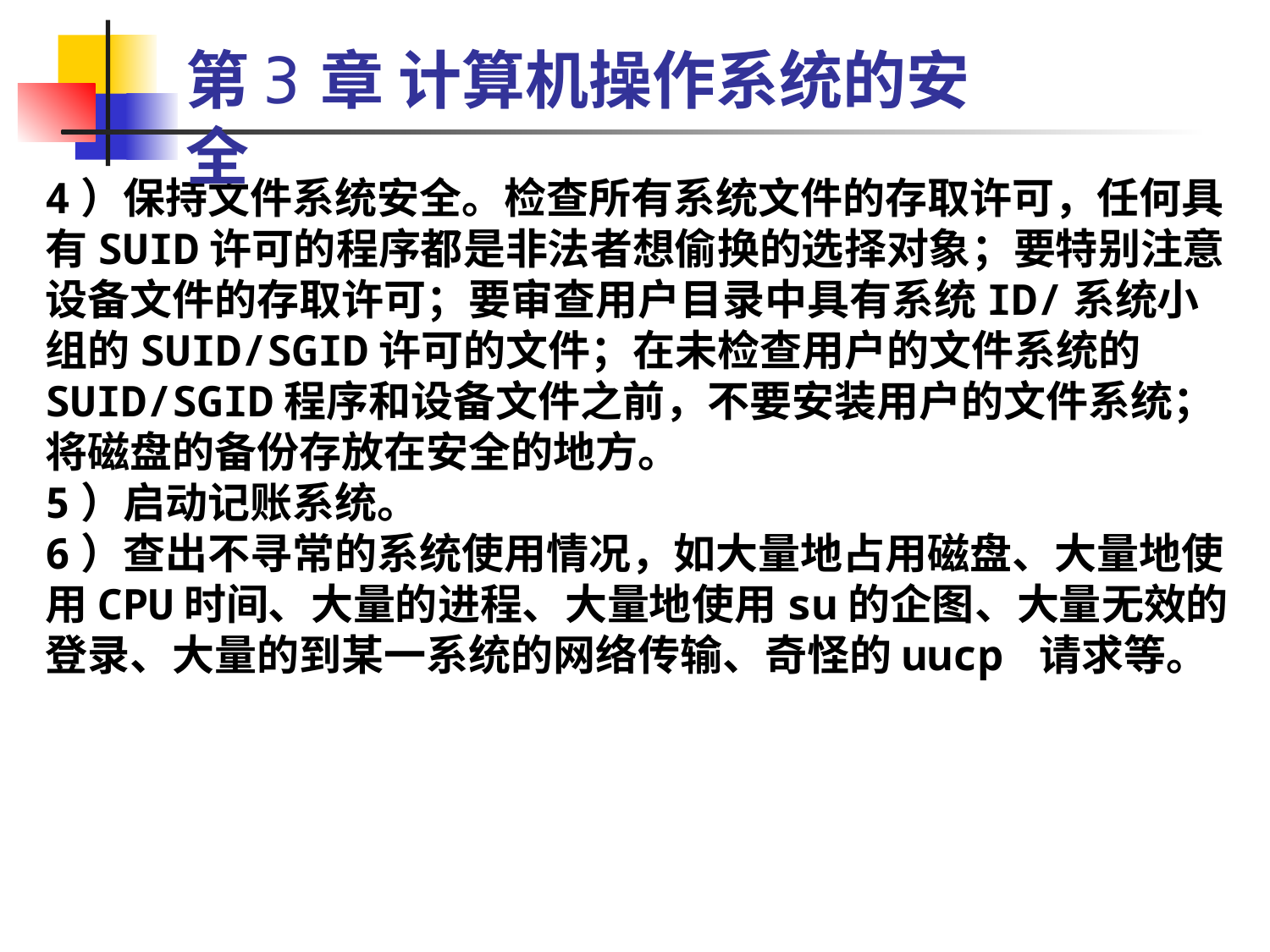

第3章 计算机操作系统的安全
4）保持文件系统安全。检查所有系统文件的存取许可，任何具有SUID许可的程序都是非法者想偷换的选择对象；要特别注意设备文件的存取许可；要审查用户目录中具有系统ID/系统小组的SUID/SGID许可的文件；在未检查用户的文件系统的SUID/SGID程序和设备文件之前，不要安装用户的文件系统；将磁盘的备份存放在安全的地方。
5）启动记账系统。
6）查出不寻常的系统使用情况，如大量地占用磁盘、大量地使用CPU时间、大量的进程、大量地使用su的企图、大量无效的登录、大量的到某一系统的网络传输、奇怪的uucp 请求等。